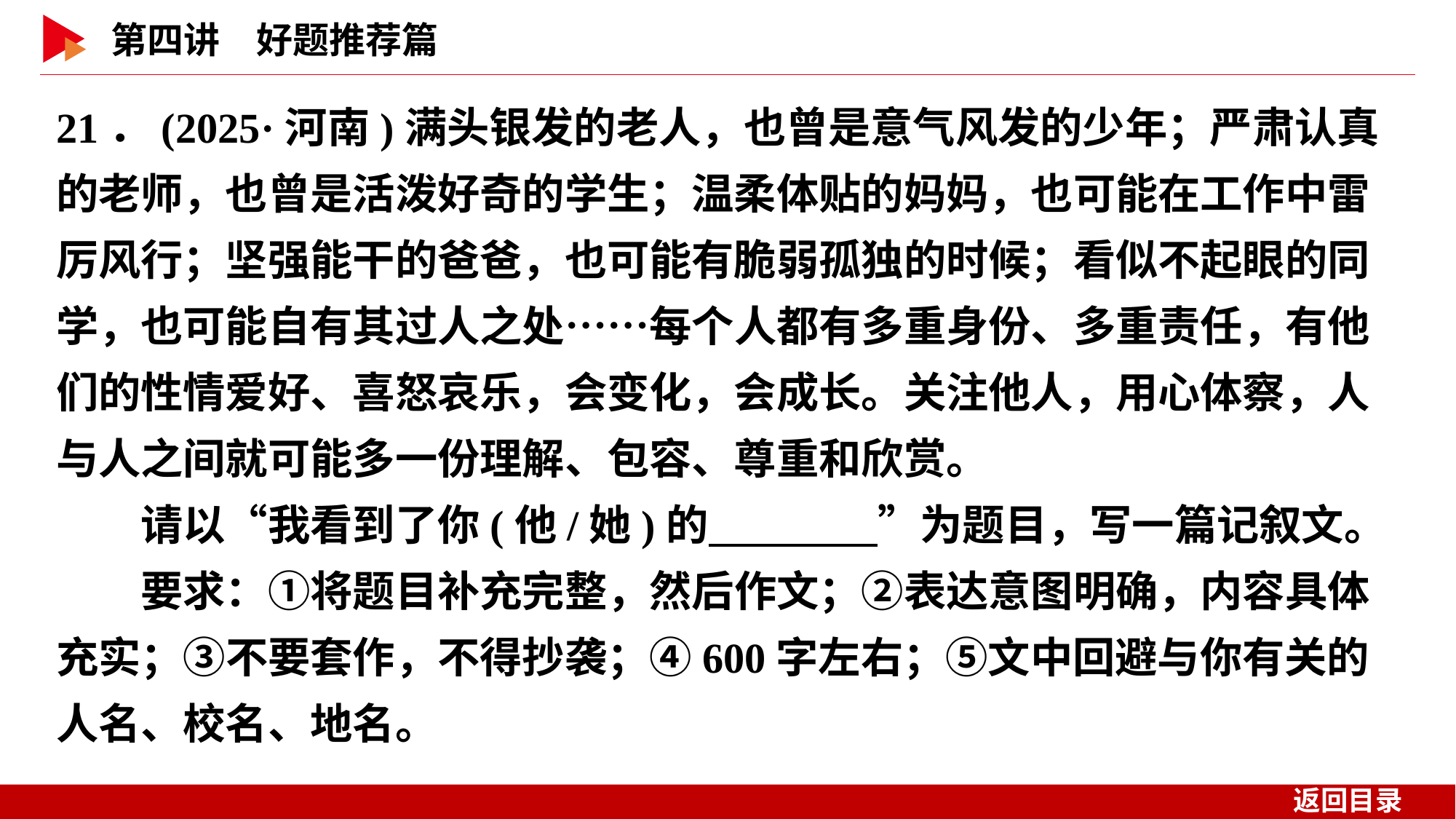

21．(2025·河南)满头银发的老人，也曾是意气风发的少年；严肃认真的老师，也曾是活泼好奇的学生；温柔体贴的妈妈，也可能在工作中雷厉风行；坚强能干的爸爸，也可能有脆弱孤独的时候；看似不起眼的同学，也可能自有其过人之处……每个人都有多重身份、多重责任，有他们的性情爱好、喜怒哀乐，会变化，会成长。关注他人，用心体察，人与人之间就可能多一份理解、包容、尊重和欣赏。
　　请以“我看到了你(他/她)的　　　　”为题目，写一篇记叙文。
　　要求：①将题目补充完整，然后作文；②表达意图明确，内容具体充实；③不要套作，不得抄袭；④600字左右；⑤文中回避与你有关的人名、校名、地名。